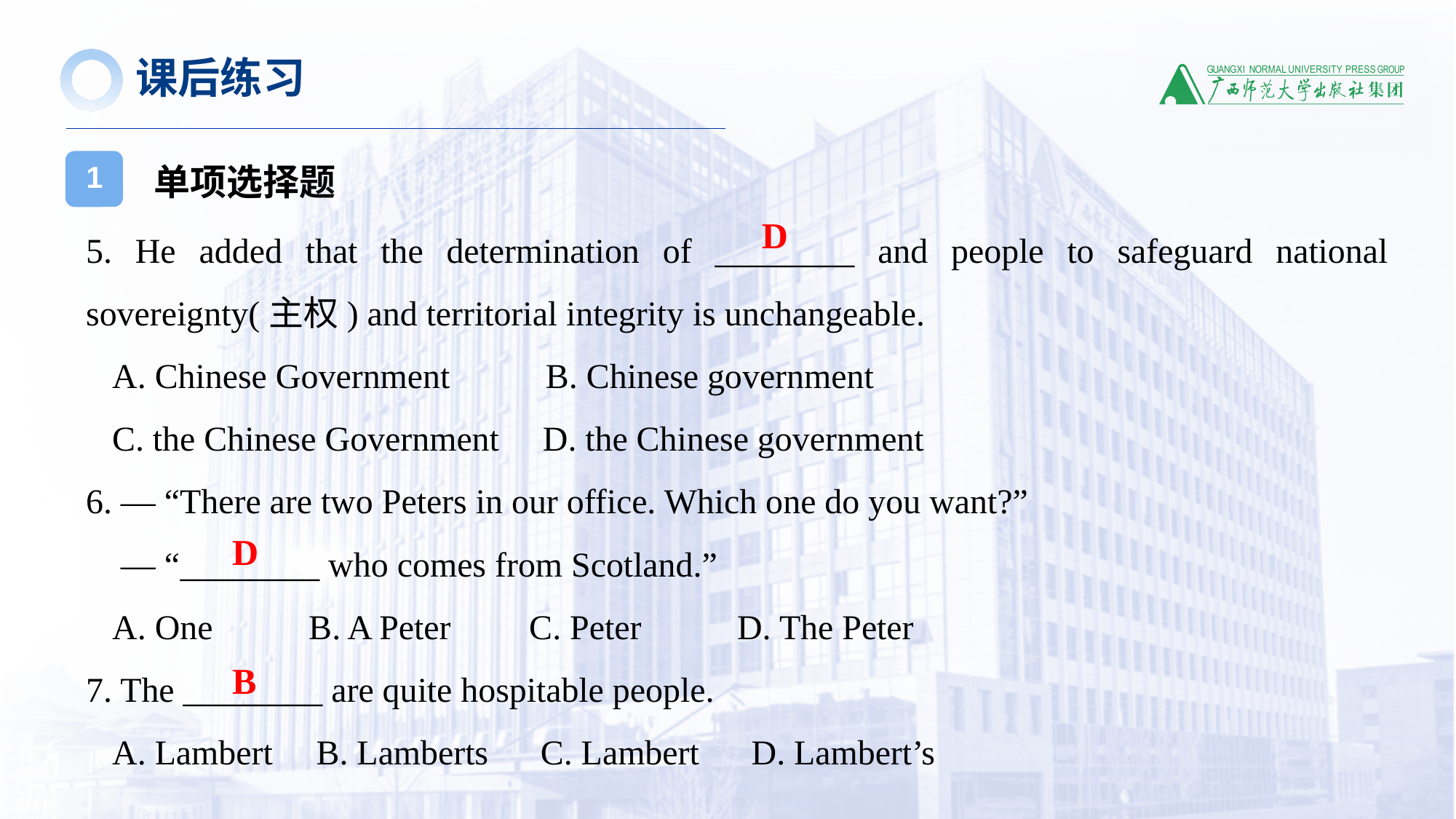

课后练习

单项选择题

1
5. He added that the determination of ________ and people to safeguard national sovereignty(主权) and territorial integrity is unchangeable.
   A. Chinese Government           B. Chinese government
   C. the Chinese Government     D. the Chinese government
6. — “There are two Peters in our office. Which one do you want?”
    — “________ who comes from Scotland.”
   A. One           B. A Peter         C. Peter           D. The Peter
7. The ________ are quite hospitable people.
   A. Lambert     B. Lamberts      C. Lambert      D. Lambert’s
D
D
B